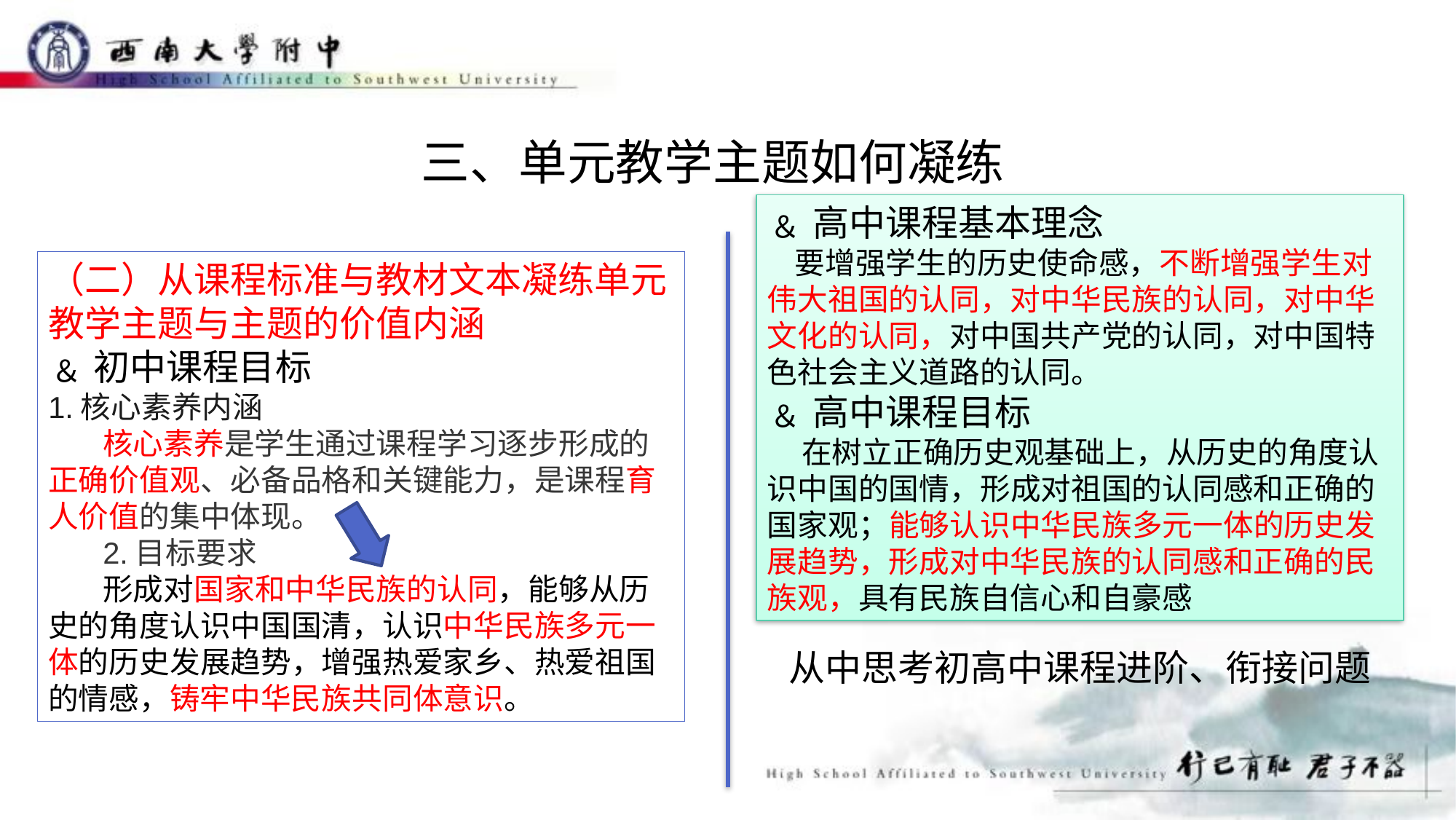

三、单元教学主题如何凝练
﹠高中课程基本理念
   要增强学生的历史使命感，不断增强学生对伟大祖国的认同，对中华民族的认同，对中华文化的认同，对中国共产党的认同，对中国特色社会主义道路的认同。
﹠高中课程目标
    在树立正确历史观基础上，从历史的角度认识中国的国情，形成对祖国的认同感和正确的国家观；能够认识中华民族多元一体的历史发展趋势，形成对中华民族的认同感和正确的民族观，具有民族自信心和自豪感
（二）从课程标准与教材文本凝练单元教学主题与主题的价值内涵
﹠初中课程目标
1.核心素养内涵
核心素养是学生通过课程学习逐步形成的正确价值观、必备品格和关键能力，是课程育人价值的集中体现。
2.目标要求
形成对国家和中华民族的认同，能够从历史的角度认识中国国清，认识中华民族多元一体的历史发展趋势，增强热爱家乡、热爱祖国的情感，铸牢中华民族共同体意识。

从中思考初高中课程进阶、衔接问题